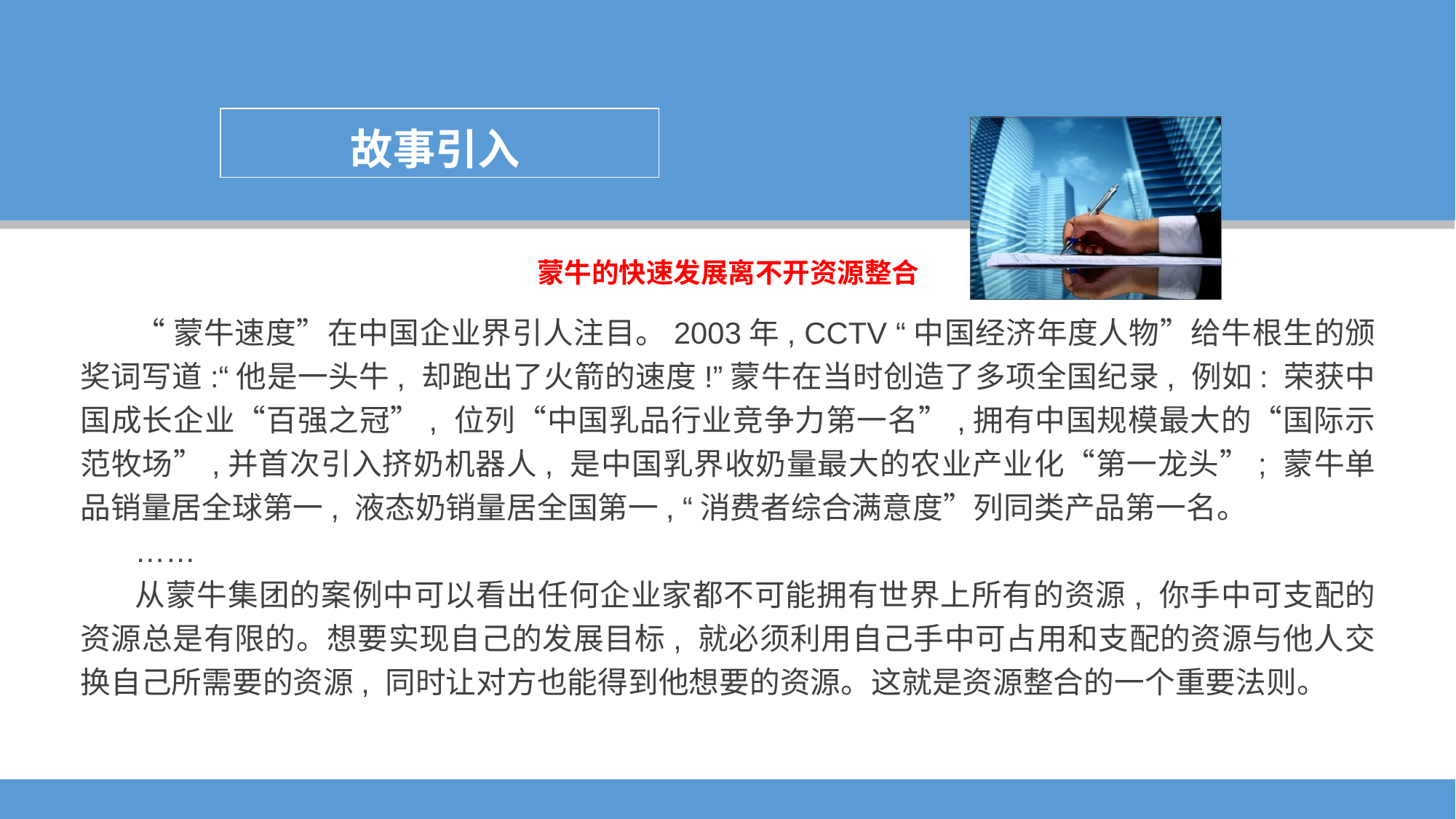

故事引入

蒙牛的快速发展离不开资源整合
“蒙牛速度”在中国企业界引人注目。2003年, CCTV “中国经济年度人物”给牛根生的颁奖词写道:“他是一头牛, 却跑出了火箭的速度!”蒙牛在当时创造了多项全国纪录, 例如: 荣获中国成长企业“百强之冠”, 位列“中国乳品行业竞争力第一名”,拥有中国规模最大的“国际示范牧场”,并首次引入挤奶机器人, 是中国乳界收奶量最大的农业产业化“第一龙头”; 蒙牛单品销量居全球第一, 液态奶销量居全国第一, “消费者综合满意度”列同类产品第一名。
……
从蒙牛集团的案例中可以看出任何企业家都不可能拥有世界上所有的资源, 你手中可支配的资源总是有限的。想要实现自己的发展目标, 就必须利用自己手中可占用和支配的资源与他人交换自己所需要的资源, 同时让对方也能得到他想要的资源。这就是资源整合的一个重要法则。